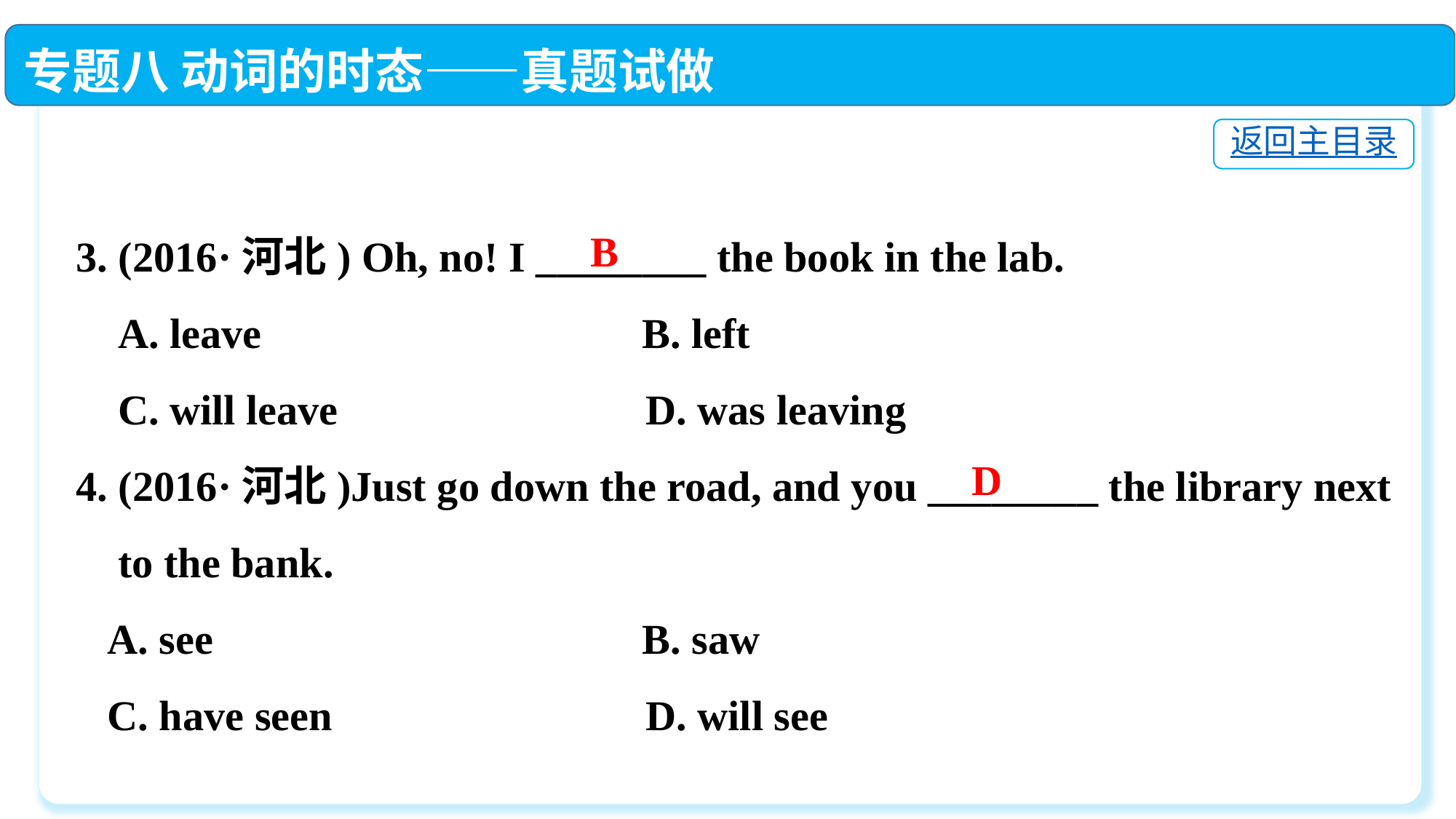

专题八 动词的时态——真题试做

返回主目录
3. (2016·河北) Oh, no! I ________ the book in the lab.
    A. leave	                                 B. left
    C. will leave	                       D. was leaving
4. (2016·河北)Just go down the road, and you ________ the library next
    to the bank.
   A. see	                                 B. saw
   C. have seen	                       D. will see
B
D